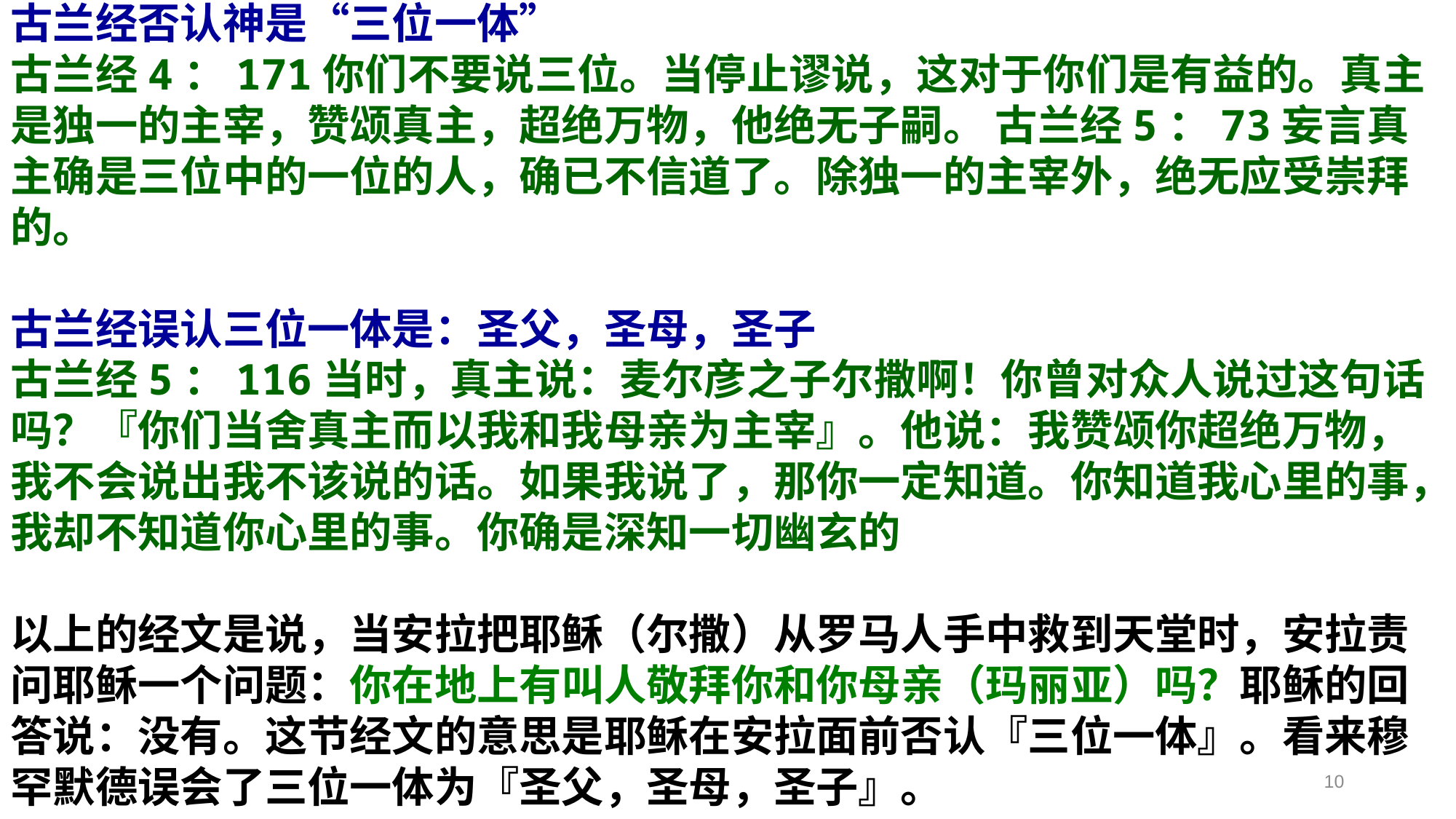

古兰经否认神是“三位一体”
古兰经4：171你们不要说三位。当停止谬说，这对于你们是有益的。真主是独一的主宰，赞颂真主，超绝万物，他绝无子嗣。 古兰经5：73妄言真主确是三位中的一位的人，确已不信道了。除独一的主宰外，绝无应受崇拜的。

古兰经误认三位一体是：圣父，圣母，圣子
古兰经5：116当时，真主说：麦尔彦之子尔撒啊！你曾对众人说过这句话吗？『你们当舍真主而以我和我母亲为主宰』。他说：我赞颂你超绝万物，我不会说出我不该说的话。如果我说了，那你一定知道。你知道我心里的事，我却不知道你心里的事。你确是深知一切幽玄的

以上的经文是说，当安拉把耶稣（尔撒）从罗马人手中救到天堂时，安拉责问耶稣一个问题：你在地上有叫人敬拜你和你母亲（玛丽亚）吗？耶稣的回答说：没有。这节经文的意思是耶稣在安拉面前否认『三位一体』。看来穆罕默德误会了三位一体为『圣父，圣母，圣子』。
10